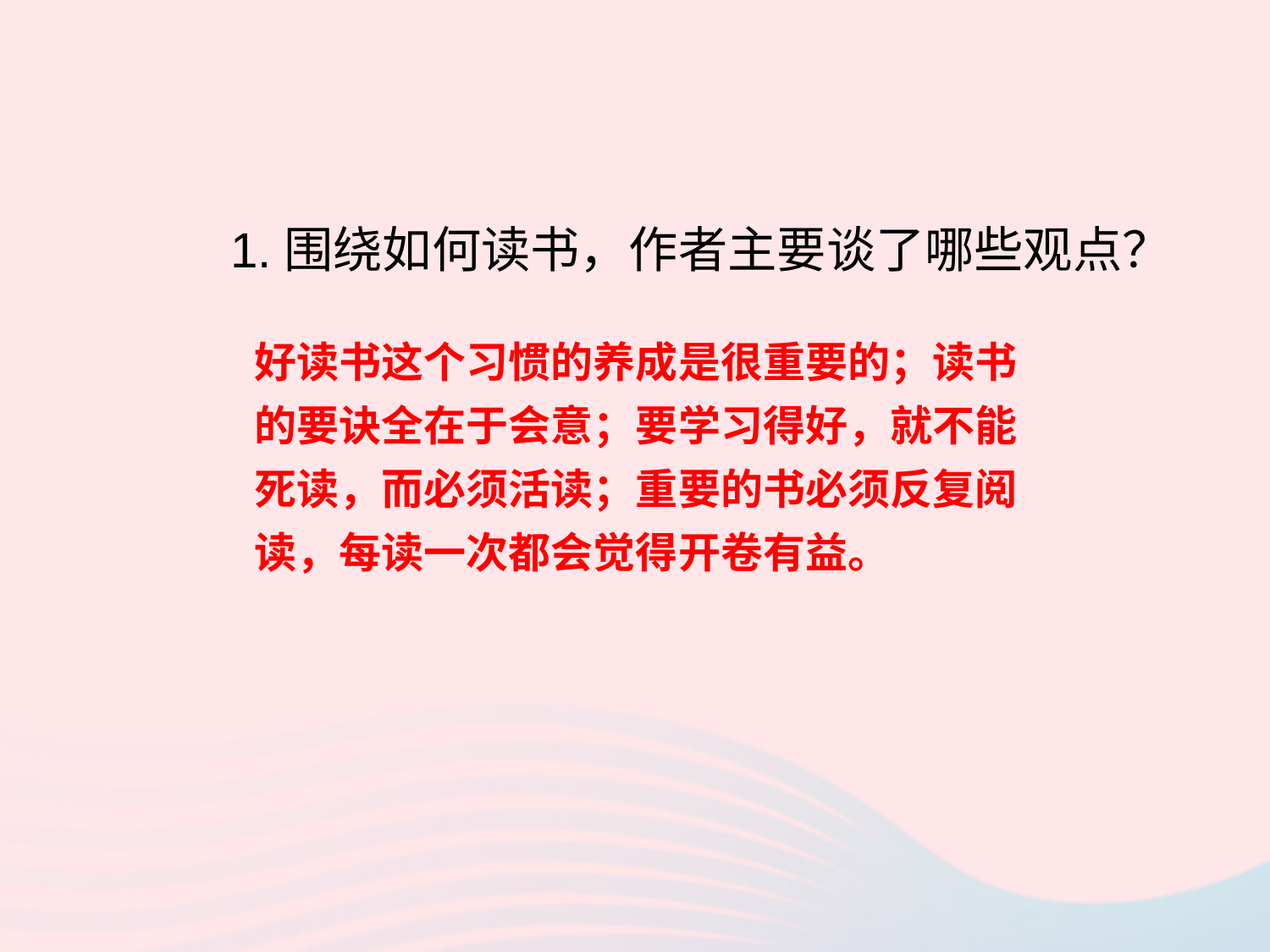

1.围绕如何读书，作者主要谈了哪些观点？
好读书这个习惯的养成是很重要的；读书的要诀全在于会意；要学习得好，就不能死读，而必须活读；重要的书必须反复阅读，每读一次都会觉得开卷有益。